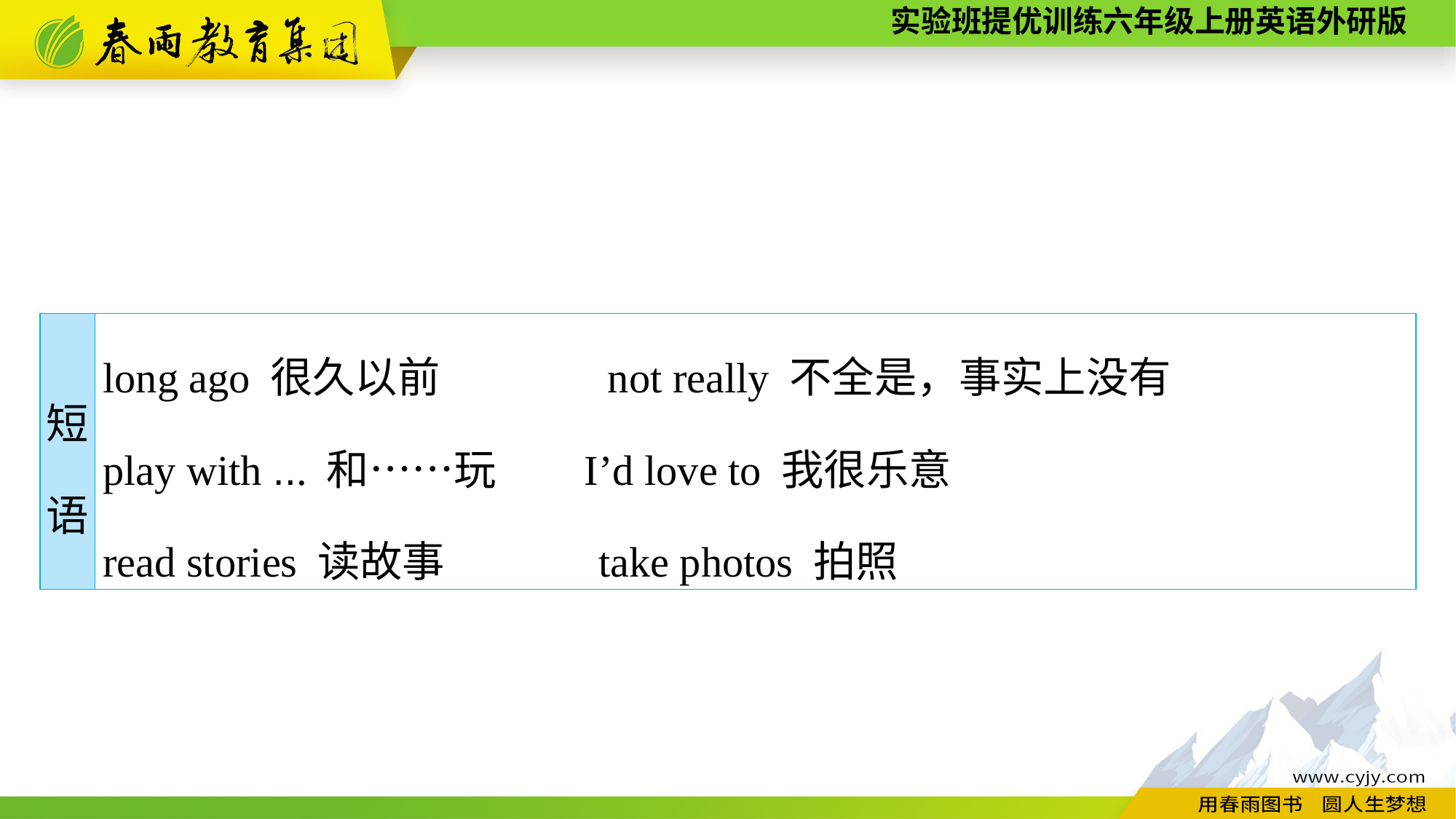

| 短 语 | long ago 很久以前　　　 not really 不全是，事实上没有　　　 play with ... 和……玩 I’d love to 我很乐意 read stories 读故事 take photos 拍照 |
| --- | --- |